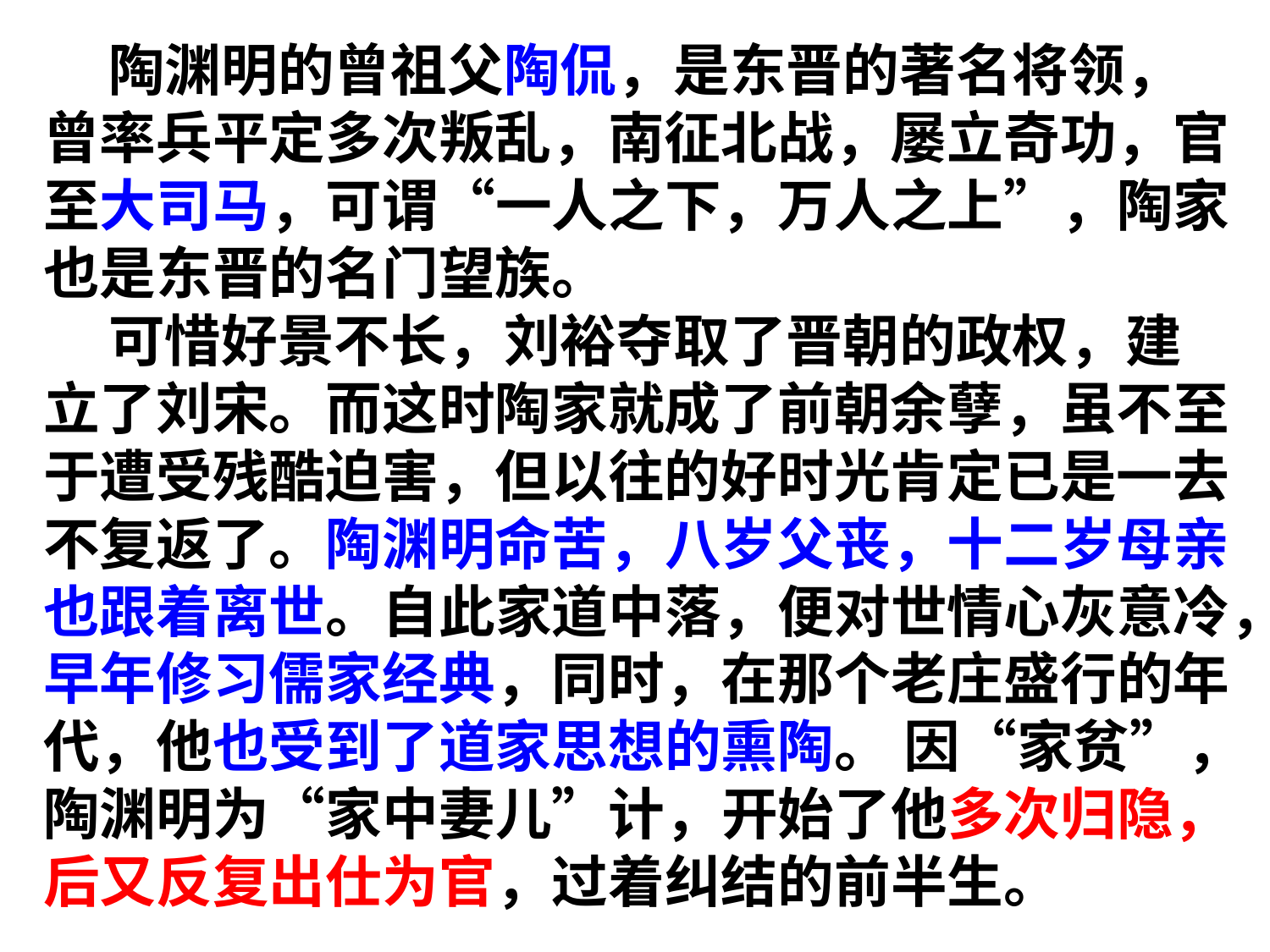

陶渊明的曾祖父陶侃，是东晋的著名将领，曾率兵平定多次叛乱，南征北战，屡立奇功，官至大司马，可谓“一人之下，万人之上”，陶家也是东晋的名门望族。
    可惜好景不长，刘裕夺取了晋朝的政权，建立了刘宋。而这时陶家就成了前朝余孽，虽不至于遭受残酷迫害，但以往的好时光肯定已是一去不复返了。陶渊明命苦，八岁父丧，十二岁母亲也跟着离世。自此家道中落，便对世情心灰意冷，早年修习儒家经典，同时，在那个老庄盛行的年代，他也受到了道家思想的熏陶。 因“家贫”，陶渊明为“家中妻儿”计，开始了他多次归隐，后又反复出仕为官，过着纠结的前半生。